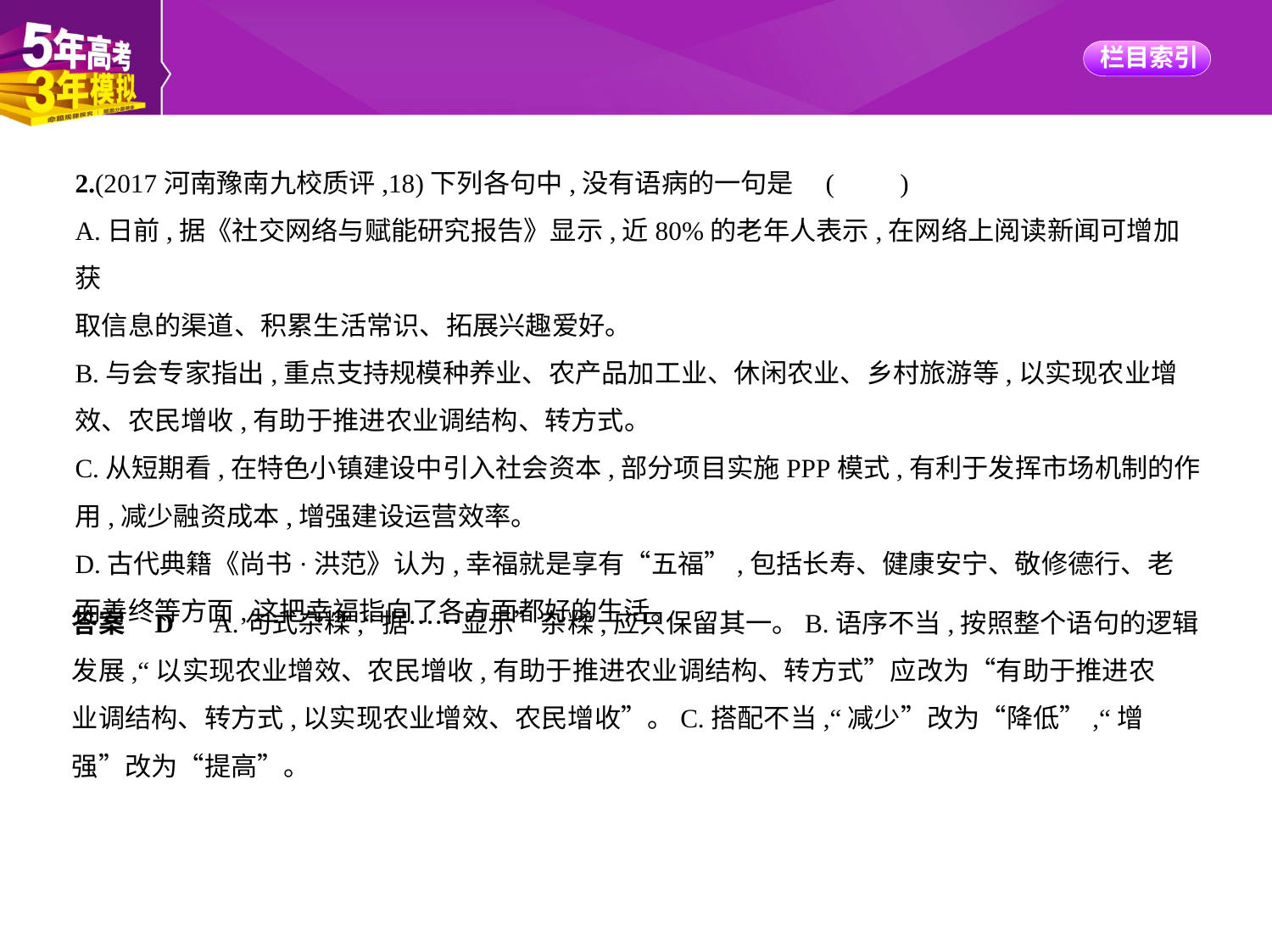

2.(2017河南豫南九校质评,18)下列各句中,没有语病的一句是 (　　)
A.日前,据《社交网络与赋能研究报告》显示,近80%的老年人表示,在网络上阅读新闻可增加获
取信息的渠道、积累生活常识、拓展兴趣爱好。
B.与会专家指出,重点支持规模种养业、农产品加工业、休闲农业、乡村旅游等,以实现农业增
效、农民增收,有助于推进农业调结构、转方式。
C.从短期看,在特色小镇建设中引入社会资本,部分项目实施PPP模式,有利于发挥市场机制的作
用,减少融资成本,增强建设运营效率。
D.古代典籍《尚书·洪范》认为,幸福就是享有“五福”,包括长寿、健康安宁、敬修德行、老
而善终等方面,这把幸福指向了各方面都好的生活。
答案    D　A.句式杂糅,“据……显示”杂糅,应只保留其一。B.语序不当,按照整个语句的逻辑
发展,“以实现农业增效、农民增收,有助于推进农业调结构、转方式”应改为“有助于推进农
业调结构、转方式,以实现农业增效、农民增收”。C.搭配不当,“减少”改为“降低”,“增
强”改为“提高”。